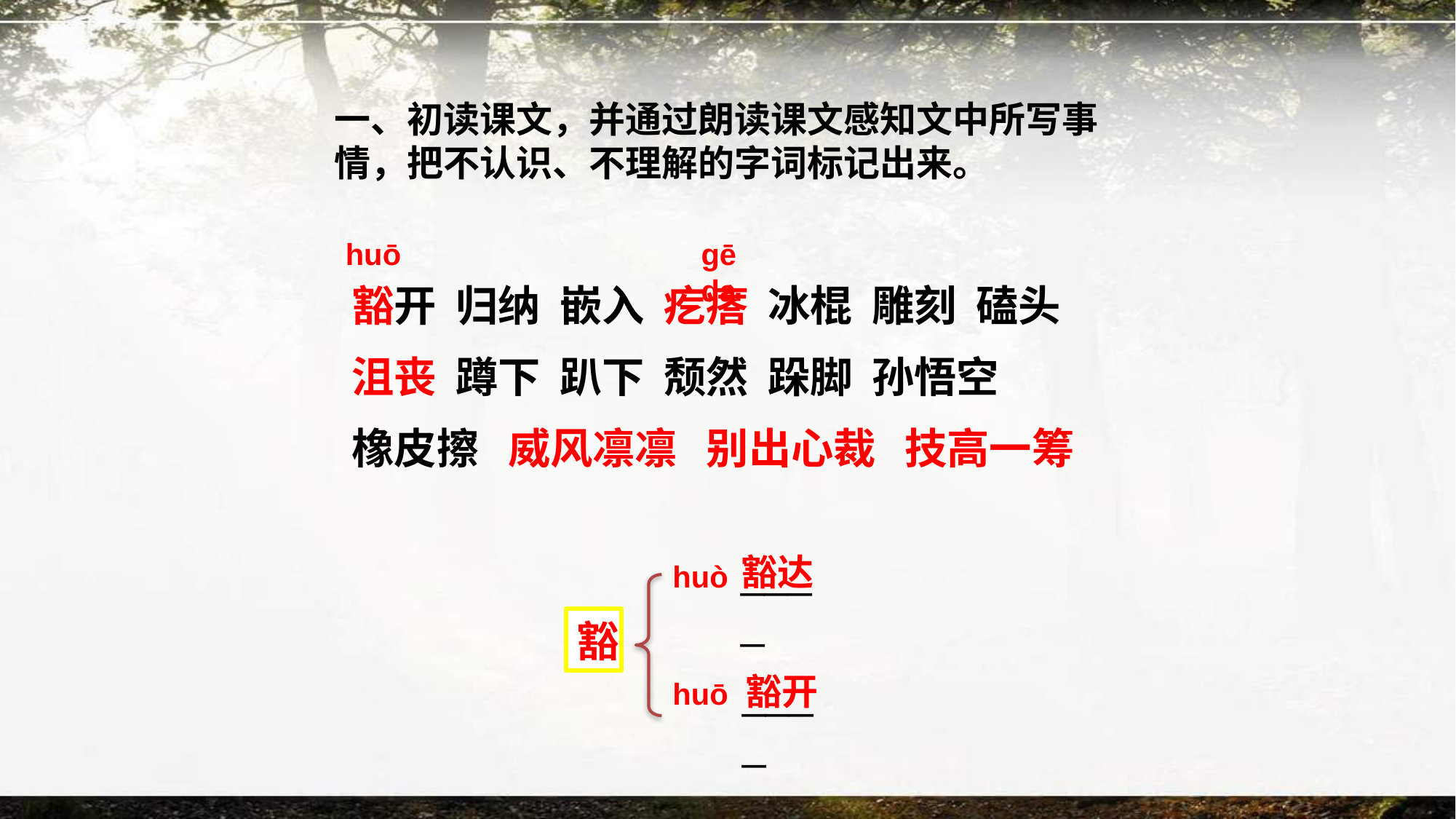

一、初读课文，并通过朗读课文感知文中所写事情，把不认识、不理解的字词标记出来。
huō
gē  da
豁开  归纳  嵌入  疙瘩  冰棍  雕刻  磕头
沮丧  蹲下  趴下  颓然  跺脚  孙悟空
橡皮擦   威风凛凛   别出心裁   技高一筹
____

____
豁达
huò
豁
豁开
huō